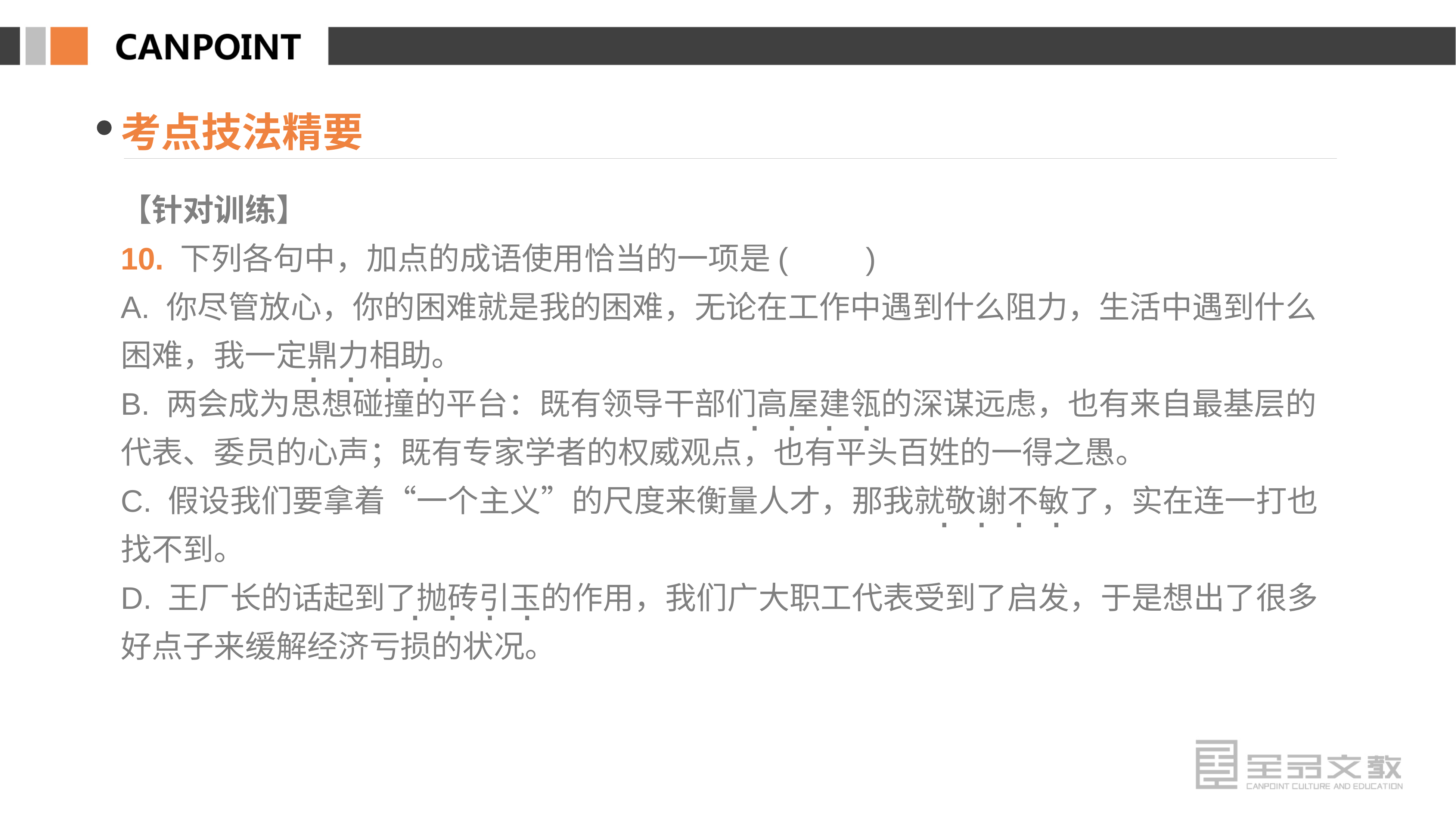

考点技法精要

【针对训练】
10. 下列各句中，加点的成语使用恰当的一项是(　　)
A. 你尽管放心，你的困难就是我的困难，无论在工作中遇到什么阻力，生活中遇到什么困难，我一定鼎力相助。
B. 两会成为思想碰撞的平台：既有领导干部们高屋建瓴的深谋远虑，也有来自最基层的代表、委员的心声；既有专家学者的权威观点，也有平头百姓的一得之愚。
C. 假设我们要拿着“一个主义”的尺度来衡量人才，那我就敬谢不敏了，实在连一打也找不到。
D. 王厂长的话起到了抛砖引玉的作用，我们广大职工代表受到了启发，于是想出了很多好点子来缓解经济亏损的状况。
·  ·  ·  ·
·  ·  ·  ·
·  ·  ·  ·
·  ·  ·  ·